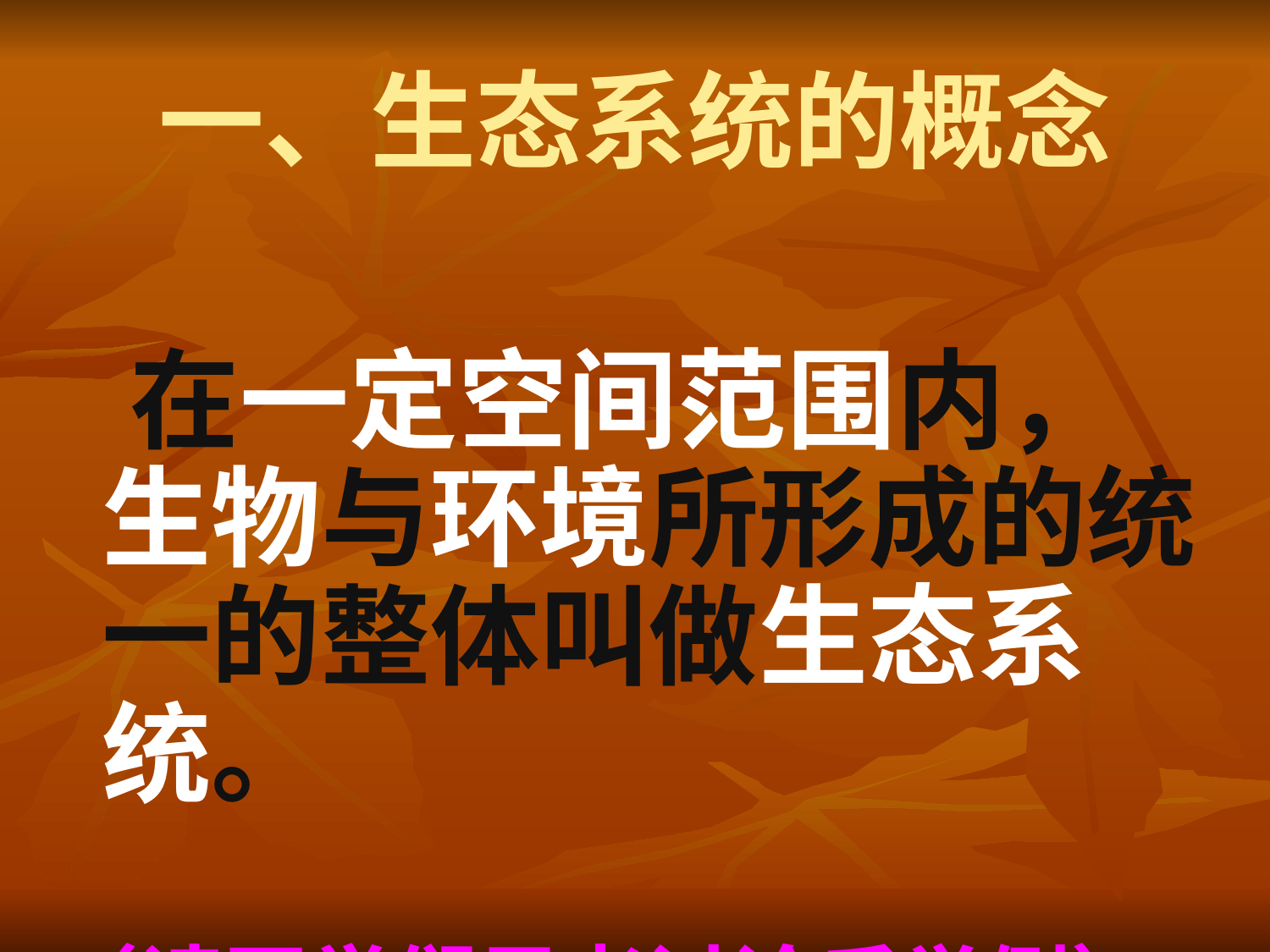

# 一、生态系统的概念

  在一定空间范围内，生物与环境所形成的统一的整体叫做生态系统。

（请同学们思考讨论后举例）